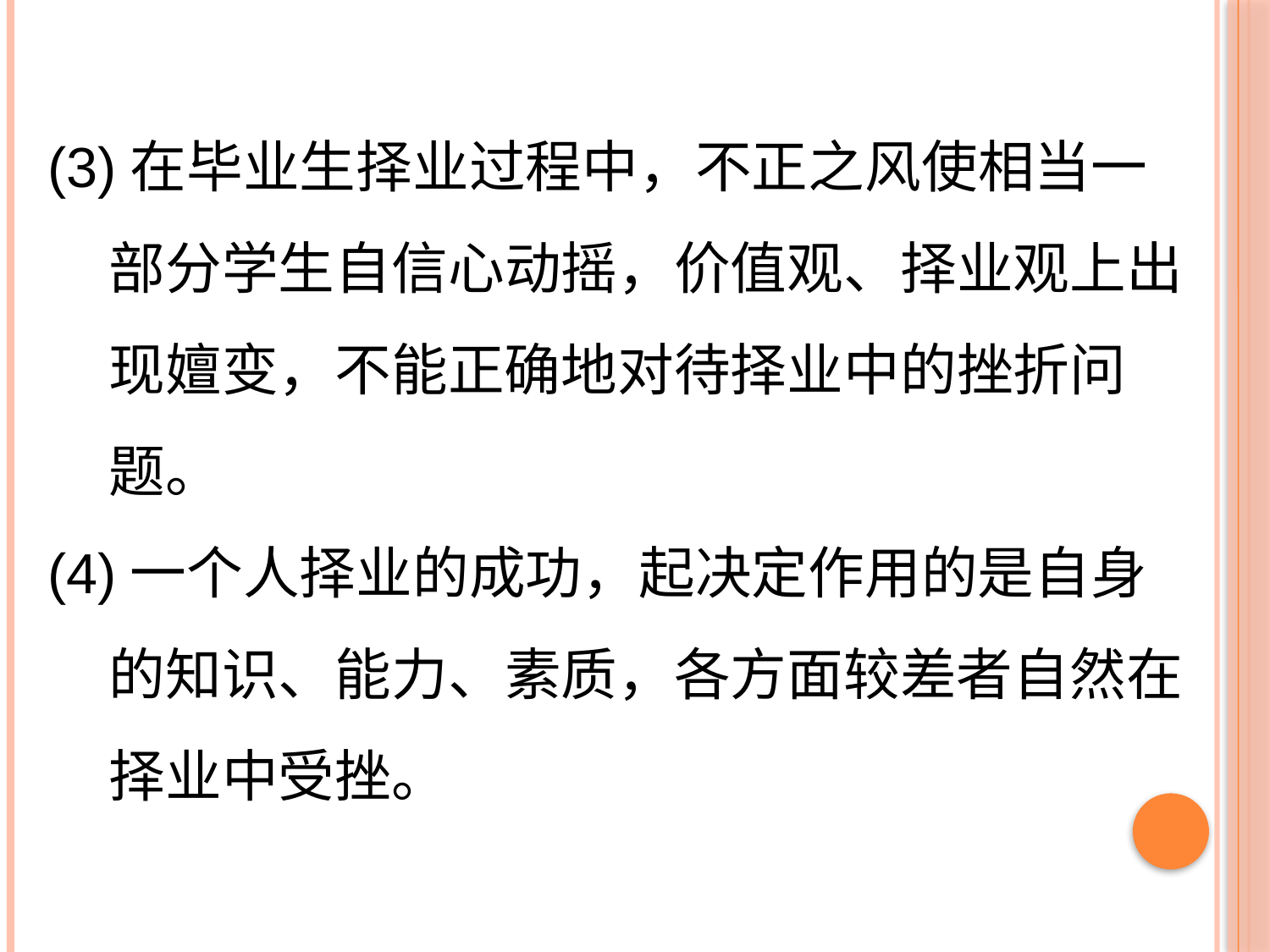

(3)在毕业生择业过程中，不正之风使相当一部分学生自信心动摇，价值观、择业观上出现嬗变，不能正确地对待择业中的挫折问题。
(4)一个人择业的成功，起决定作用的是自身的知识、能力、素质，各方面较差者自然在择业中受挫。